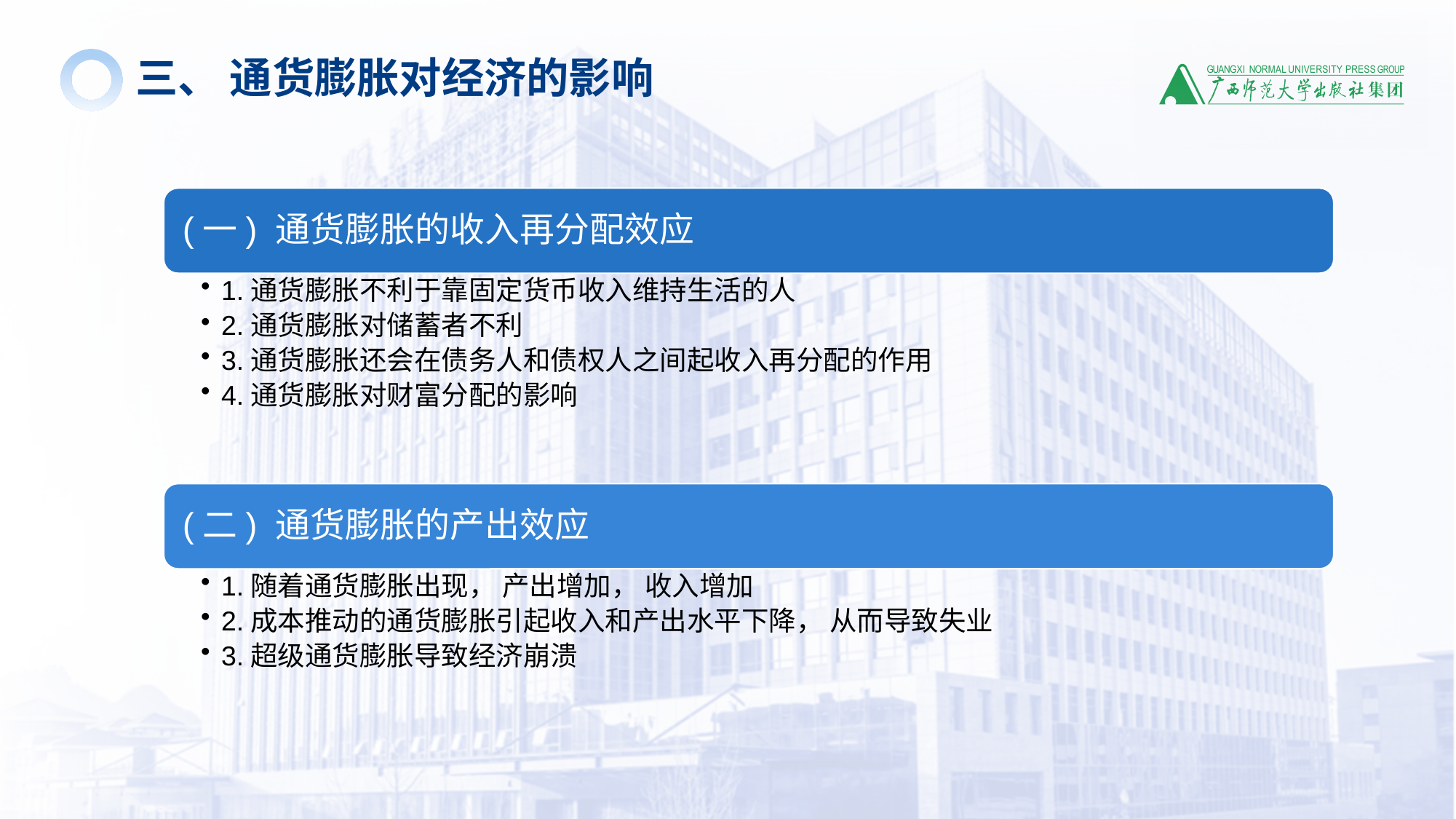

三、 通货膨胀对经济的影响

(一) 通货膨胀的收入再分配效应
1.通货膨胀不利于靠固定货币收入维持生活的人
2.通货膨胀对储蓄者不利
3.通货膨胀还会在债务人和债权人之间起收入再分配的作用
4.通货膨胀对财富分配的影响
(二) 通货膨胀的产出效应
1.随着通货膨胀出现， 产出增加， 收入增加
2.成本推动的通货膨胀引起收入和产出水平下降， 从而导致失业
3.超级通货膨胀导致经济崩溃